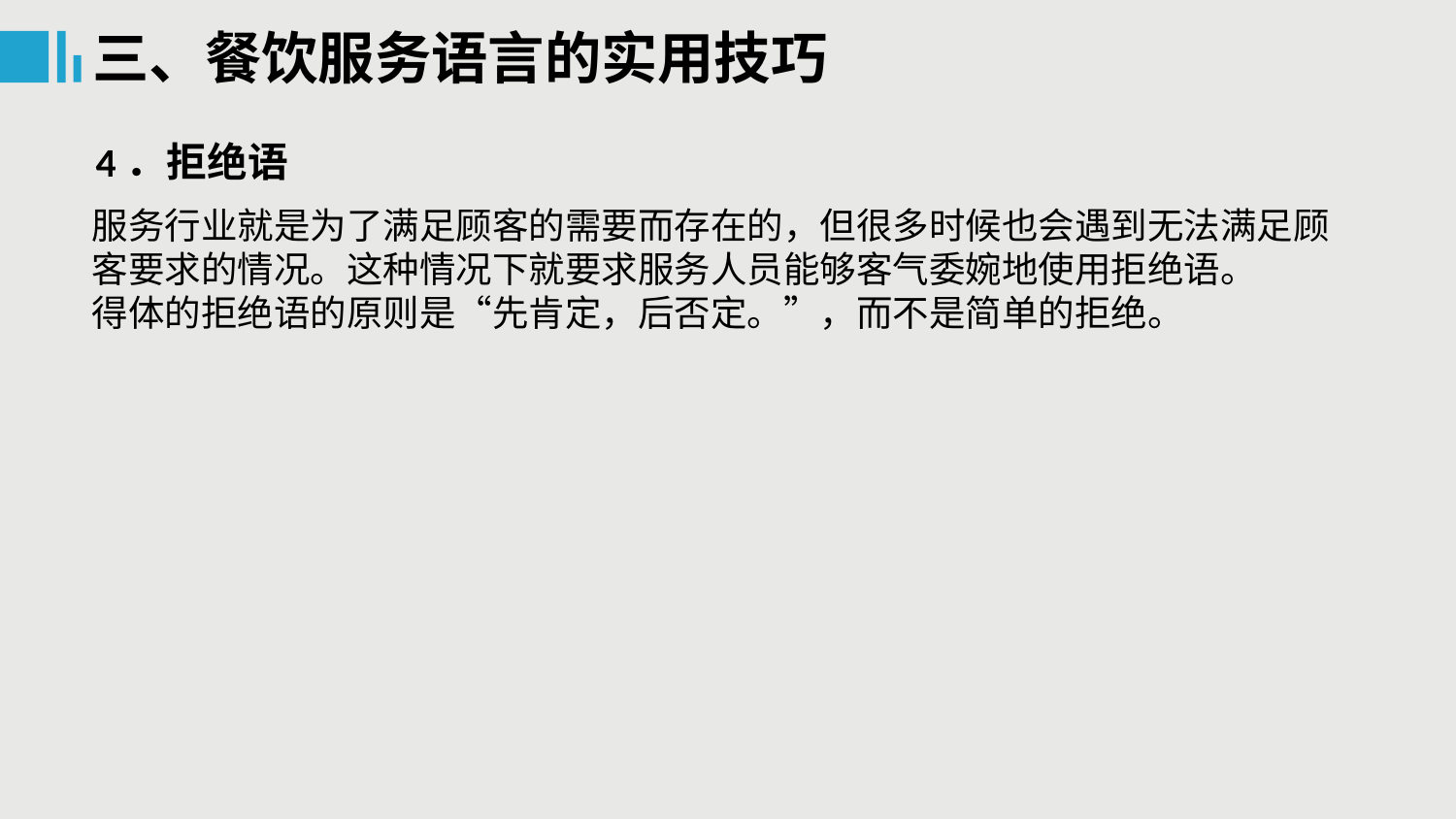

三、餐饮服务语言的实用技巧

4．拒绝语
服务行业就是为了满足顾客的需要而存在的，但很多时候也会遇到无法满足顾客要求的情况。这种情况下就要求服务人员能够客气委婉地使用拒绝语。
得体的拒绝语的原则是“先肯定，后否定。”，而不是简单的拒绝。